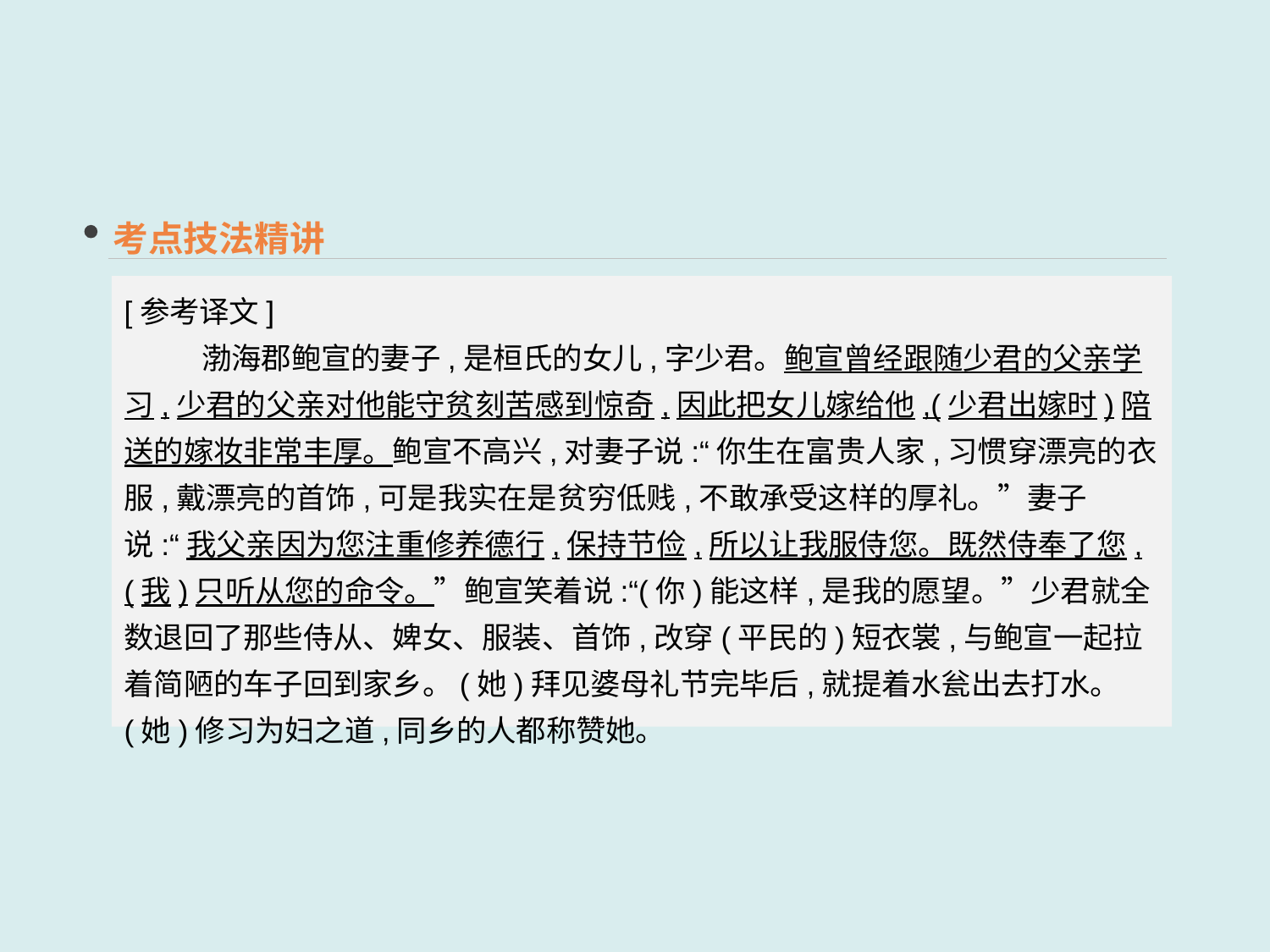

考点技法精讲

[参考译文]
      　渤海郡鲍宣的妻子,是桓氏的女儿,字少君。鲍宣曾经跟随少君的父亲学习,少君的父亲对他能守贫刻苦感到惊奇,因此把女儿嫁给他,(少君出嫁时)陪送的嫁妆非常丰厚。鲍宣不高兴,对妻子说:“你生在富贵人家,习惯穿漂亮的衣服,戴漂亮的首饰,可是我实在是贫穷低贱,不敢承受这样的厚礼。”妻子说:“我父亲因为您注重修养德行,保持节俭,所以让我服侍您。既然侍奉了您,(我)只听从您的命令。”鲍宣笑着说:“(你)能这样,是我的愿望。”少君就全数退回了那些侍从、婢女、服装、首饰,改穿(平民的)短衣裳,与鲍宣一起拉着简陋的车子回到家乡。(她)拜见婆母礼节完毕后,就提着水瓮出去打水。(她)修习为妇之道,同乡的人都称赞她。